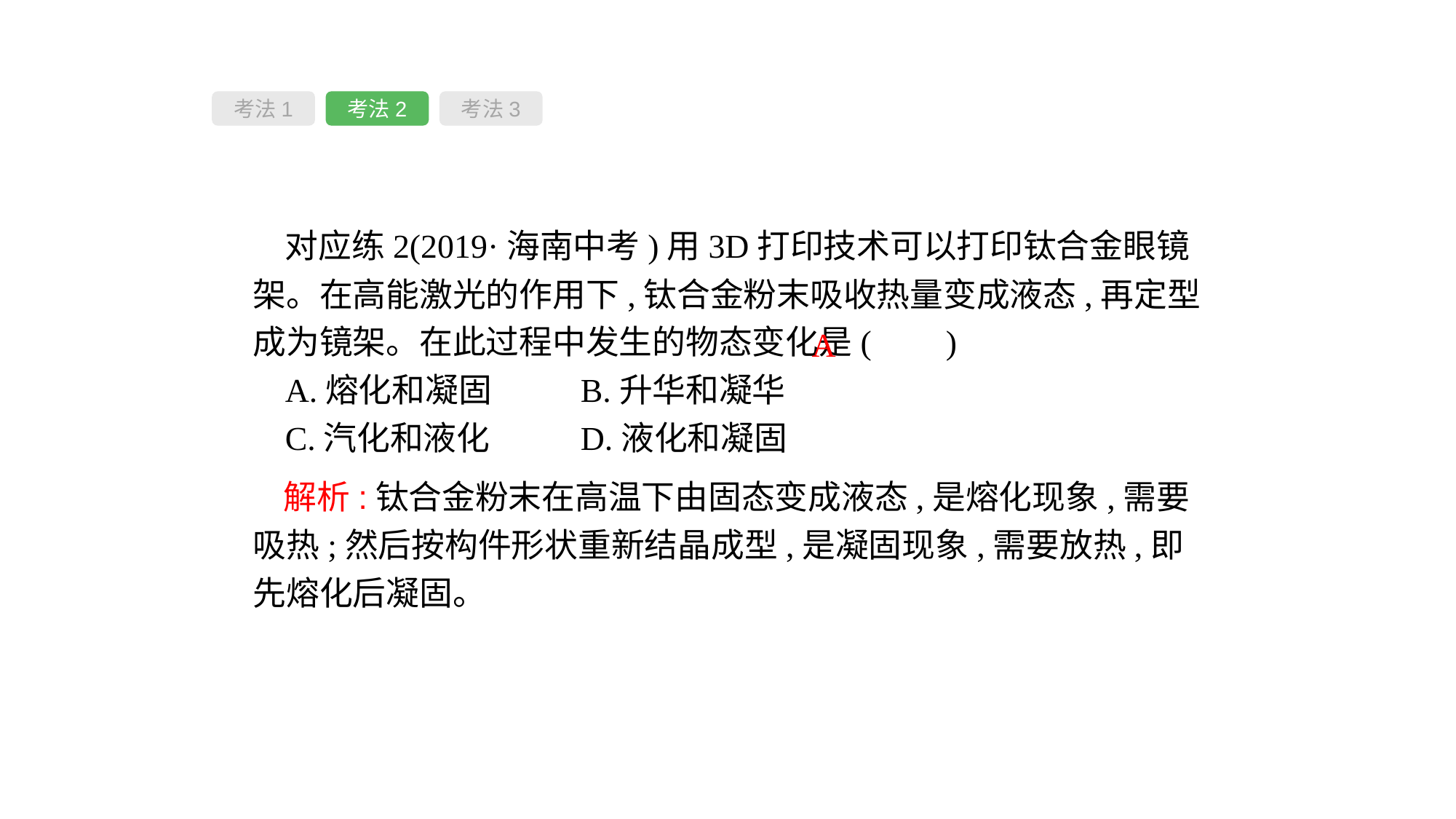

考法1
考法2
考法3
对应练2(2019·海南中考)用3D打印技术可以打印钛合金眼镜架。在高能激光的作用下,钛合金粉末吸收热量变成液态,再定型成为镜架。在此过程中发生的物态变化是(   　)
A.熔化和凝固	B.升华和凝华
C.汽化和液化	D.液化和凝固
A
   解析:钛合金粉末在高温下由固态变成液态,是熔化现象,需要吸热;然后按构件形状重新结晶成型,是凝固现象,需要放热,即先熔化后凝固。